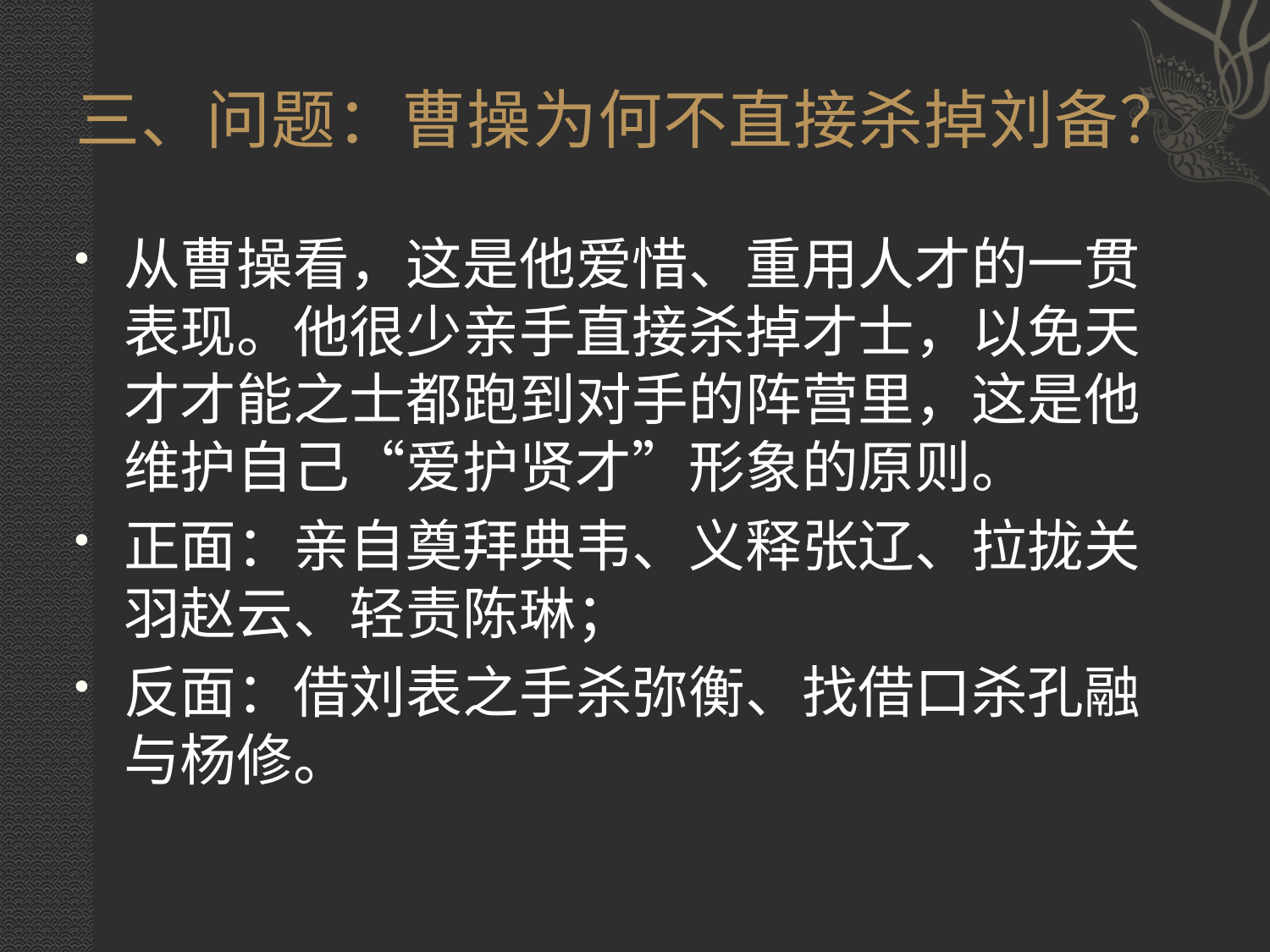

# 三、问题：曹操为何不直接杀掉刘备？
从曹操看，这是他爱惜、重用人才的一贯表现。他很少亲手直接杀掉才士，以免天才才能之士都跑到对手的阵营里，这是他维护自己“爱护贤才”形象的原则。
正面：亲自奠拜典韦、义释张辽、拉拢关羽赵云、轻责陈琳；
反面：借刘表之手杀弥衡、找借口杀孔融与杨修。